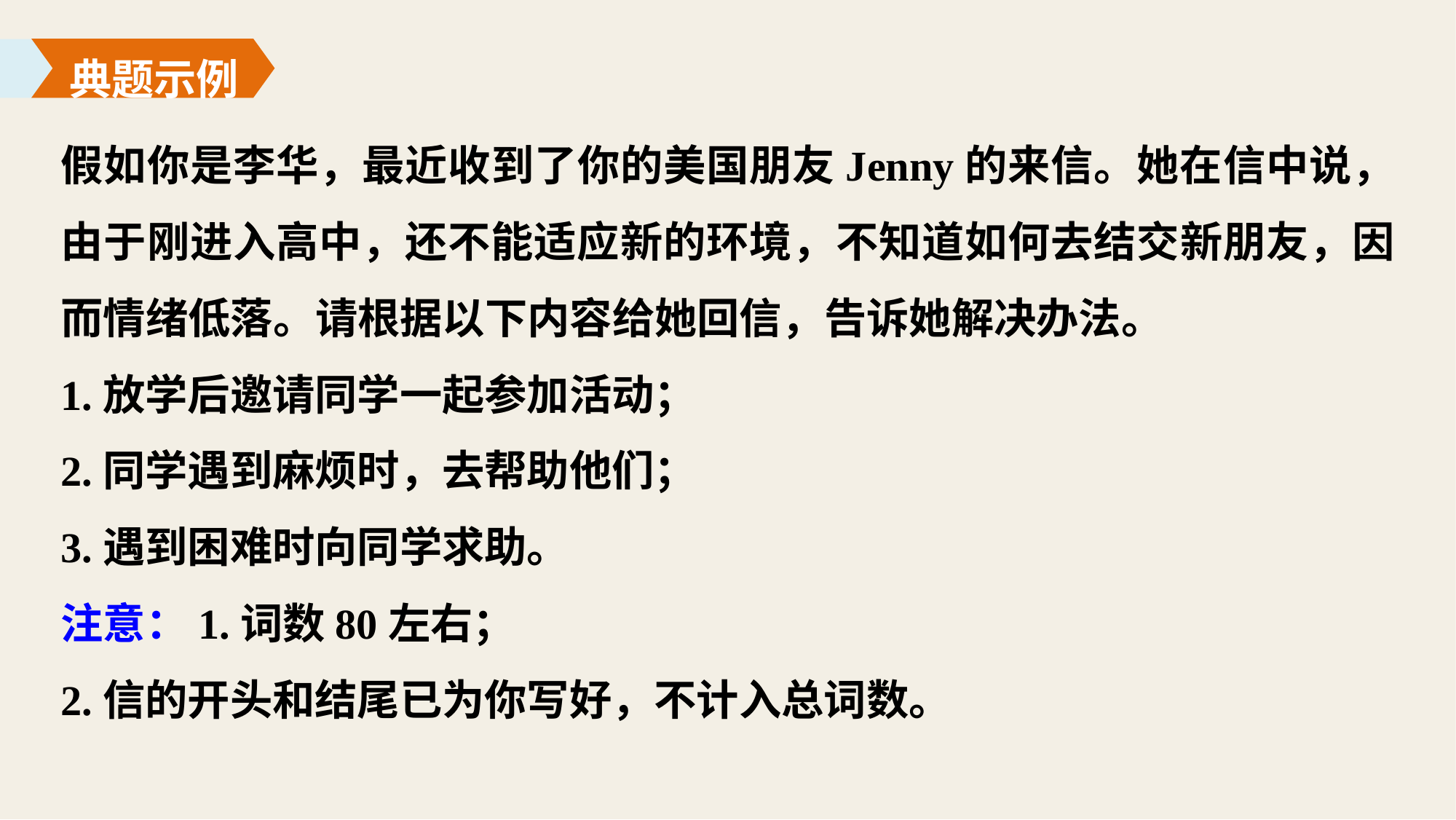

典题示例

假如你是李华，最近收到了你的美国朋友Jenny的来信。她在信中说，由于刚进入高中，还不能适应新的环境，不知道如何去结交新朋友，因而情绪低落。请根据以下内容给她回信，告诉她解决办法。
1.放学后邀请同学一起参加活动；
2.同学遇到麻烦时，去帮助他们；
3.遇到困难时向同学求助。
注意：1.词数80左右；
2.信的开头和结尾已为你写好，不计入总词数。